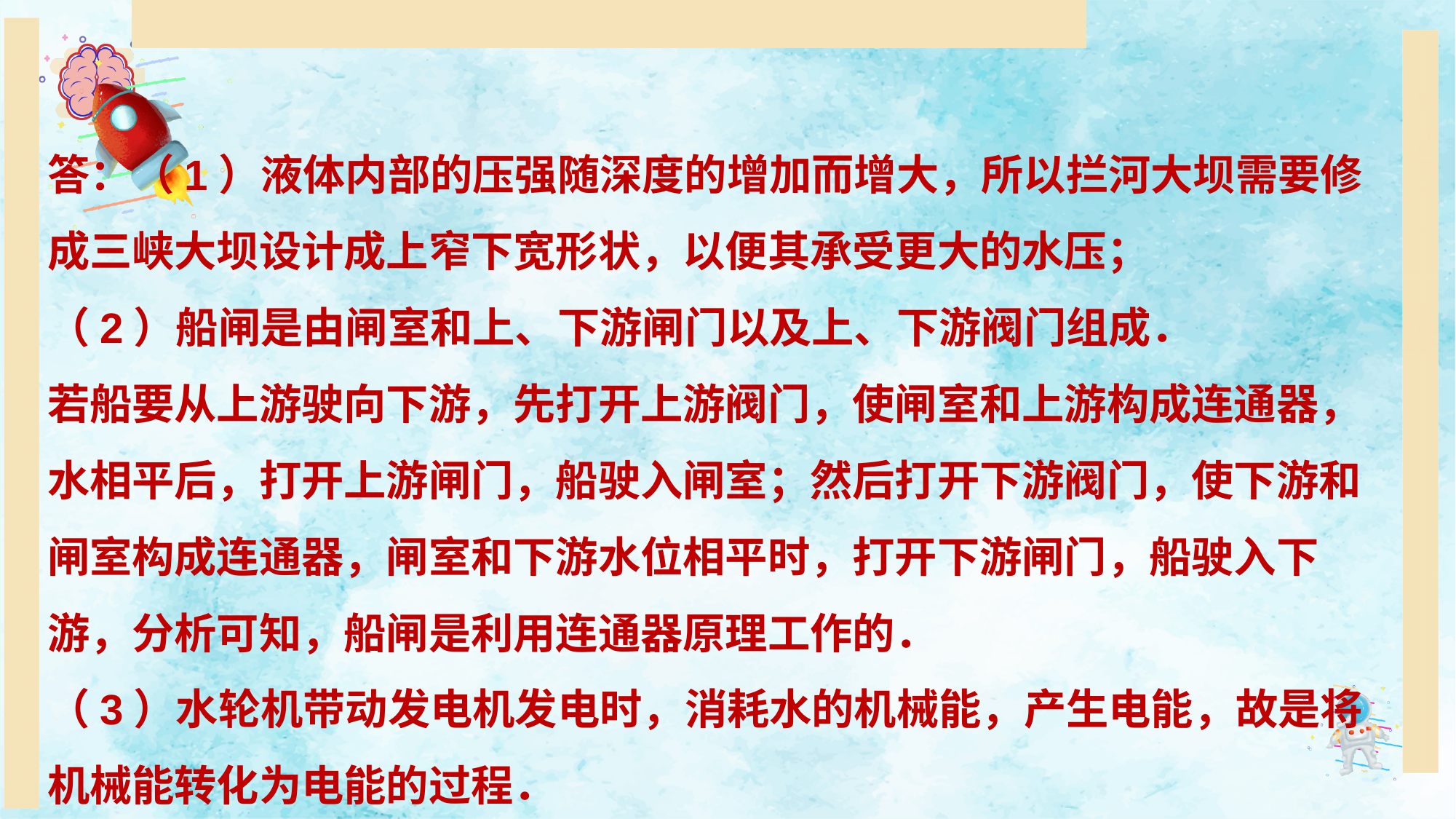

答：（1）液体内部的压强随深度的增加而增大，所以拦河大坝需要修成三峡大坝设计成上窄下宽形状，以便其承受更大的水压；
（2）船闸是由闸室和上、下游闸门以及上、下游阀门组成．
若船要从上游驶向下游，先打开上游阀门，使闸室和上游构成连通器，水相平后，打开上游闸门，船驶入闸室；然后打开下游阀门，使下游和闸室构成连通器，闸室和下游水位相平时，打开下游闸门，船驶入下游，分析可知，船闸是利用连通器原理工作的．
（3）水轮机带动发电机发电时，消耗水的机械能，产生电能，故是将机械能转化为电能的过程．